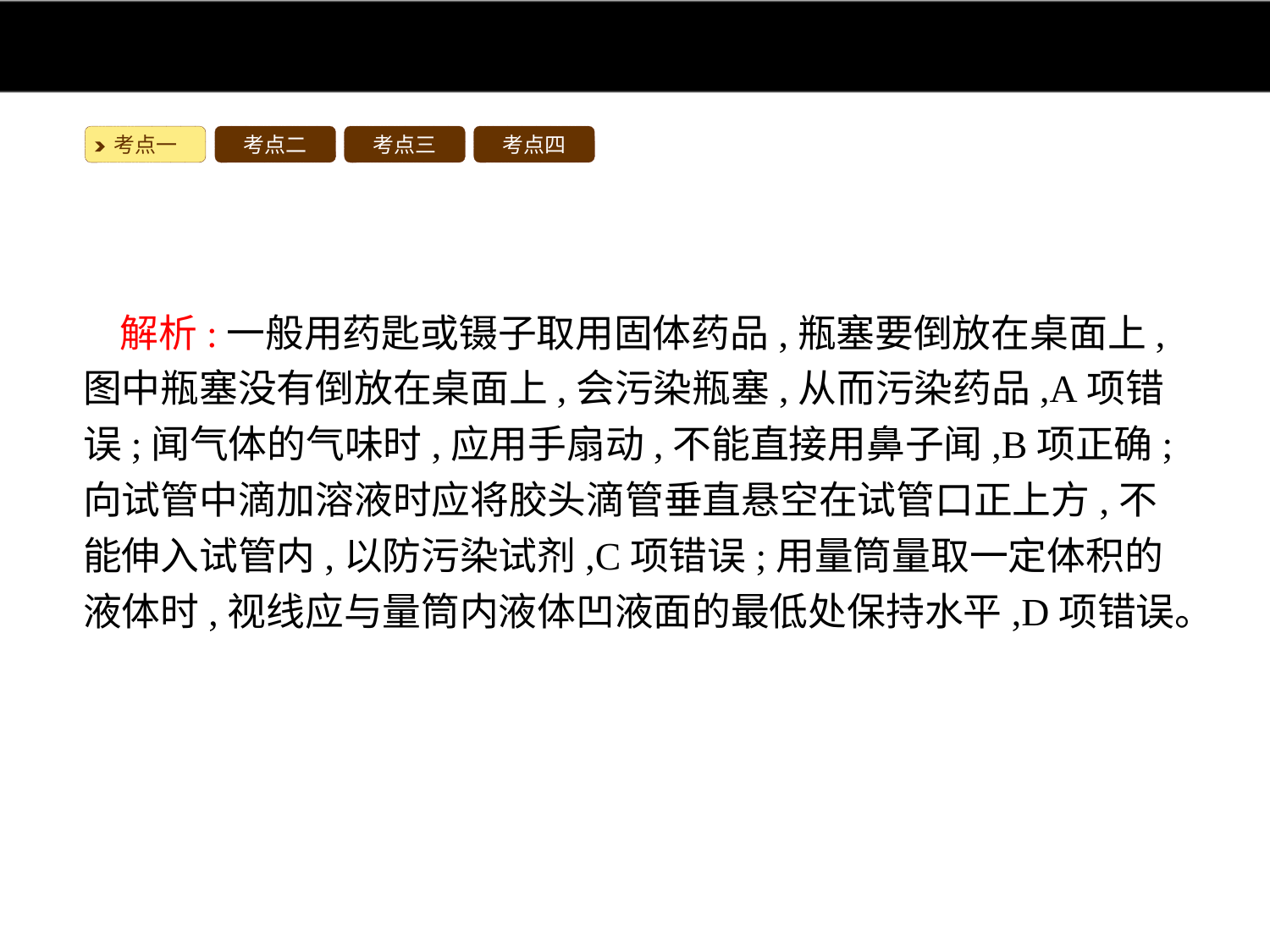

考点一
考点二
考点三
考点四

解析:一般用药匙或镊子取用固体药品,瓶塞要倒放在桌面上,图中瓶塞没有倒放在桌面上,会污染瓶塞,从而污染药品,A项错误;闻气体的气味时,应用手扇动,不能直接用鼻子闻,B项正确;向试管中滴加溶液时应将胶头滴管垂直悬空在试管口正上方,不能伸入试管内,以防污染试剂,C项错误;用量筒量取一定体积的液体时,视线应与量筒内液体凹液面的最低处保持水平,D项错误。
答案:B